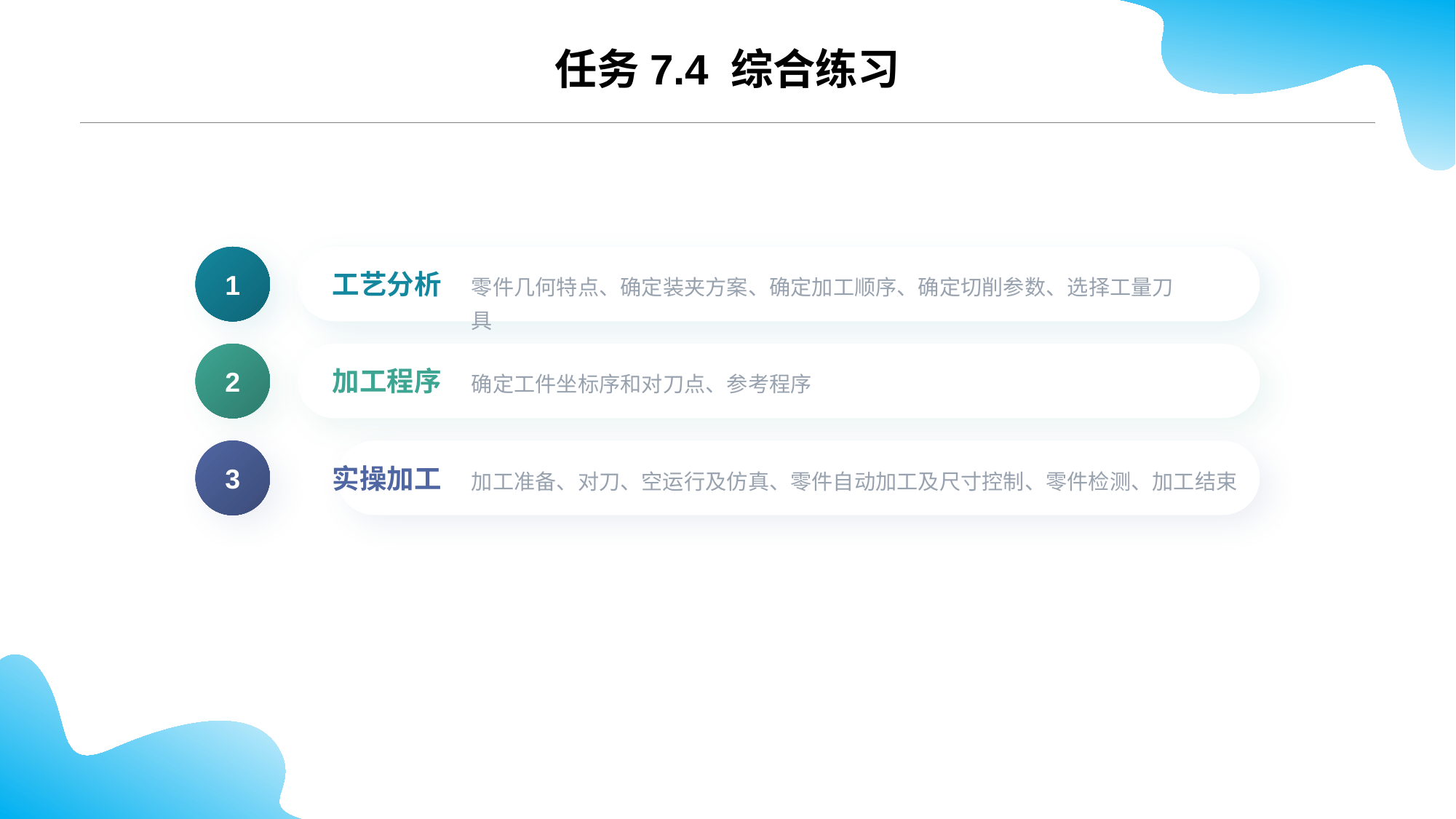

任务7.4 综合练习
1

零件几何特点、确定装夹方案、确定加工顺序、确定切削参数、选择工量刀具
工艺分析
2

确定工件坐标序和对刀点、参考程序
加工程序
3

加工准备、对刀、空运行及仿真、零件自动加工及尺寸控制、零件检测、加工结束
实操加工